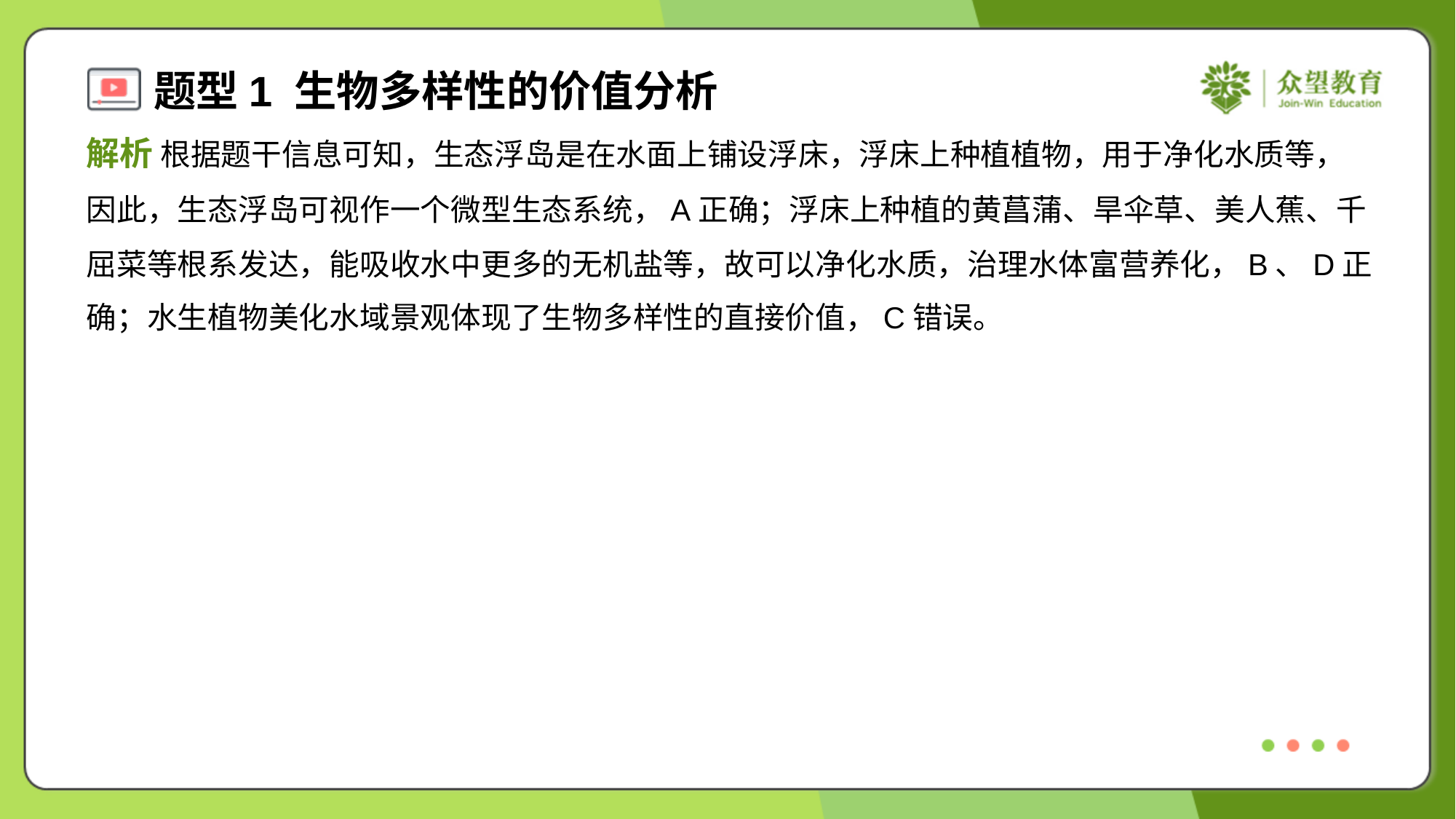

解析 根据题干信息可知，生态浮岛是在水面上铺设浮床，浮床上种植植物，用于净化水质等，
因此，生态浮岛可视作一个微型生态系统，A正确；浮床上种植的黄菖蒲、旱伞草、美人蕉、千
屈菜等根系发达，能吸收水中更多的无机盐等，故可以净化水质，治理水体富营养化，B、D正
确；水生植物美化水域景观体现了生物多样性的直接价值，C错误。